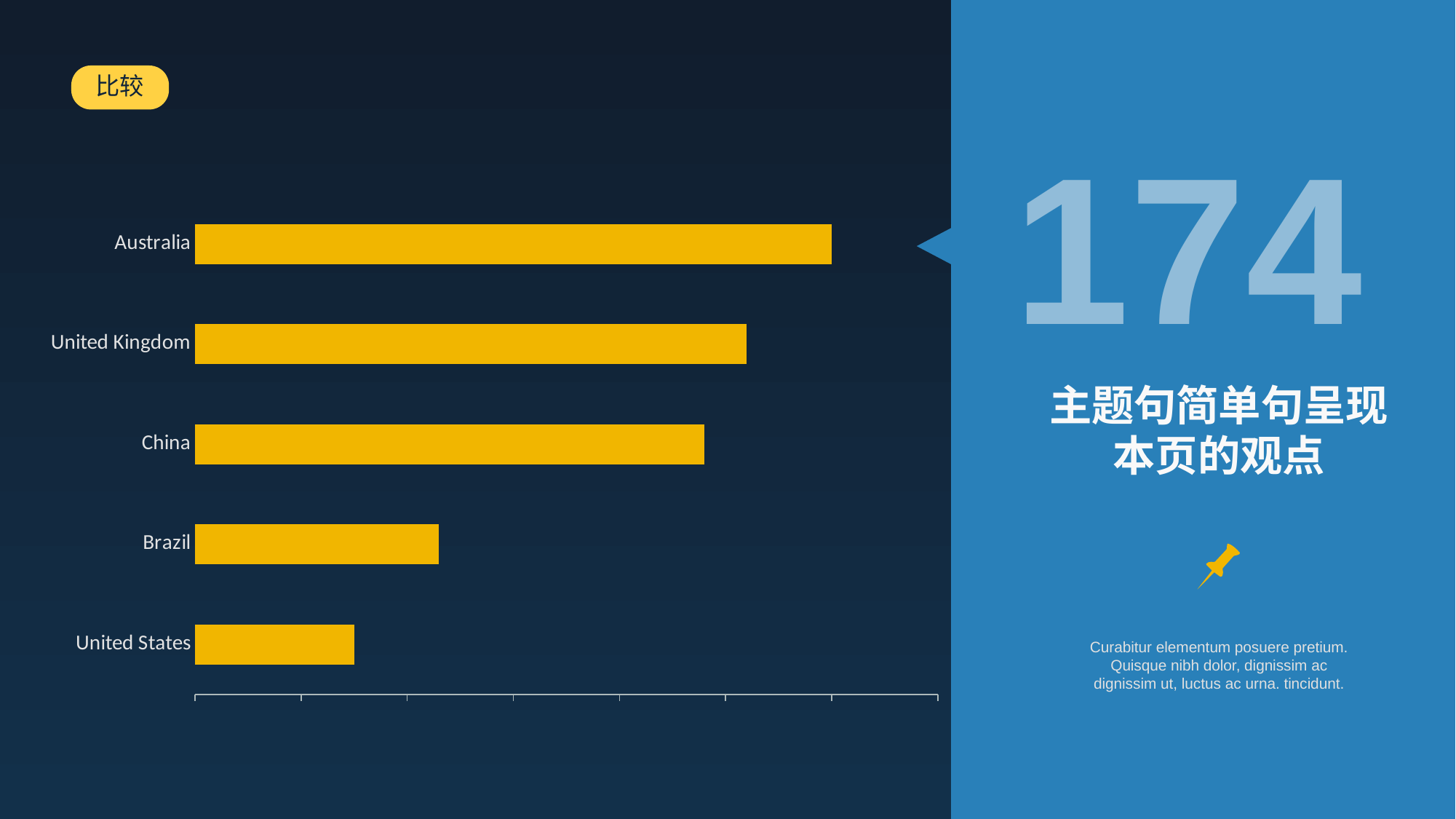

比较

174

### Chart

| Category | Series 1 |
|---|---|
| United States | 15.0 |
| Brazil | 23.0 |
| China | 48.0 |
| United Kingdom | 52.0 |
| Australia | 60.0 |
主题句简单句呈现本页的观点

Curabitur elementum posuere pretium. Quisque nibh dolor, dignissim ac dignissim ut, luctus ac urna. tincidunt.